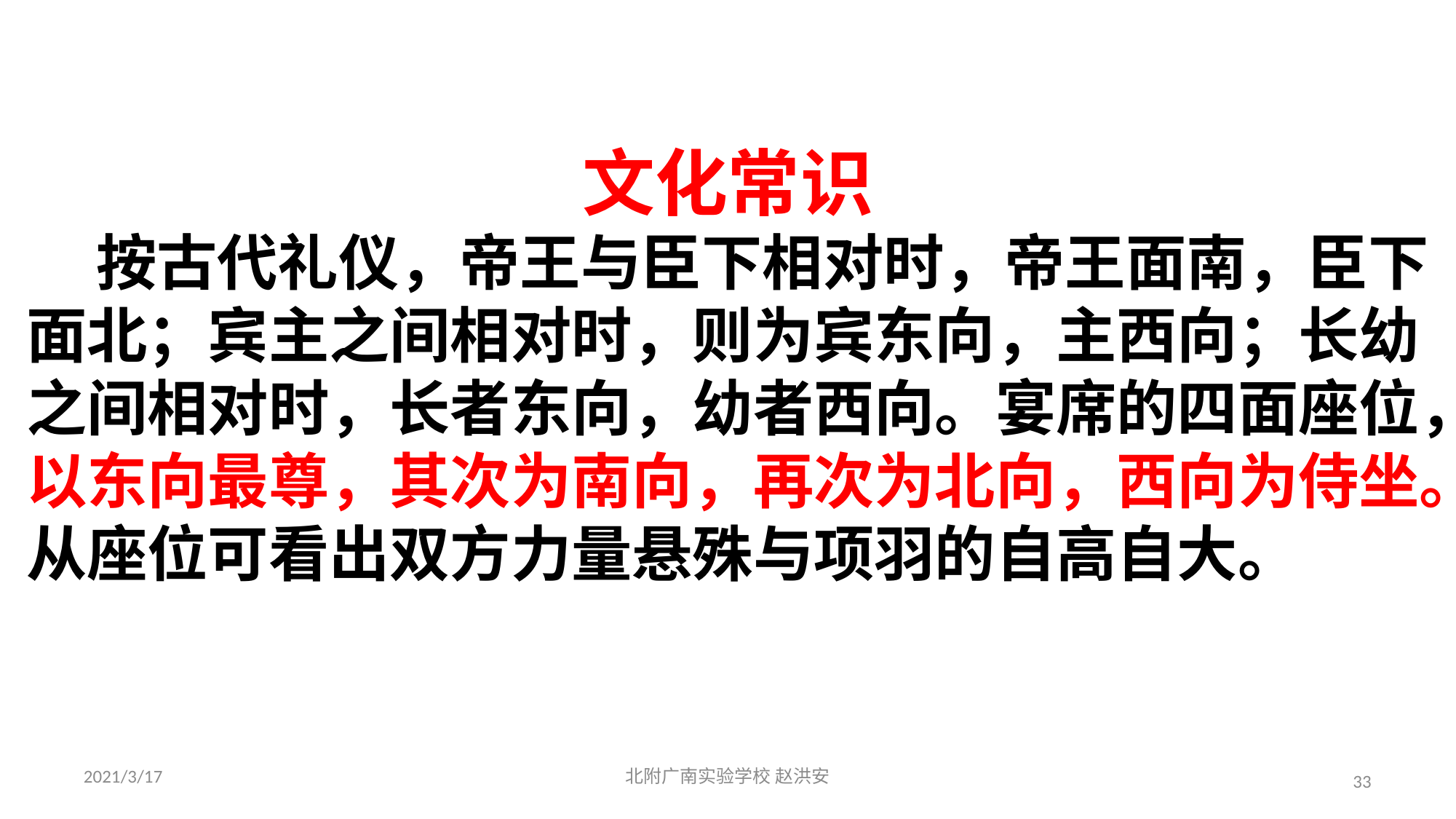

文化常识
    按古代礼仪，帝王与臣下相对时，帝王面南，臣下面北；宾主之间相对时，则为宾东向，主西向；长幼之间相对时，长者东向，幼者西向。宴席的四面座位，以东向最尊，其次为南向，再次为北向，西向为侍坐。从座位可看出双方力量悬殊与项羽的自高自大。
2021/3/17
北附广南实验学校 赵洪安
33